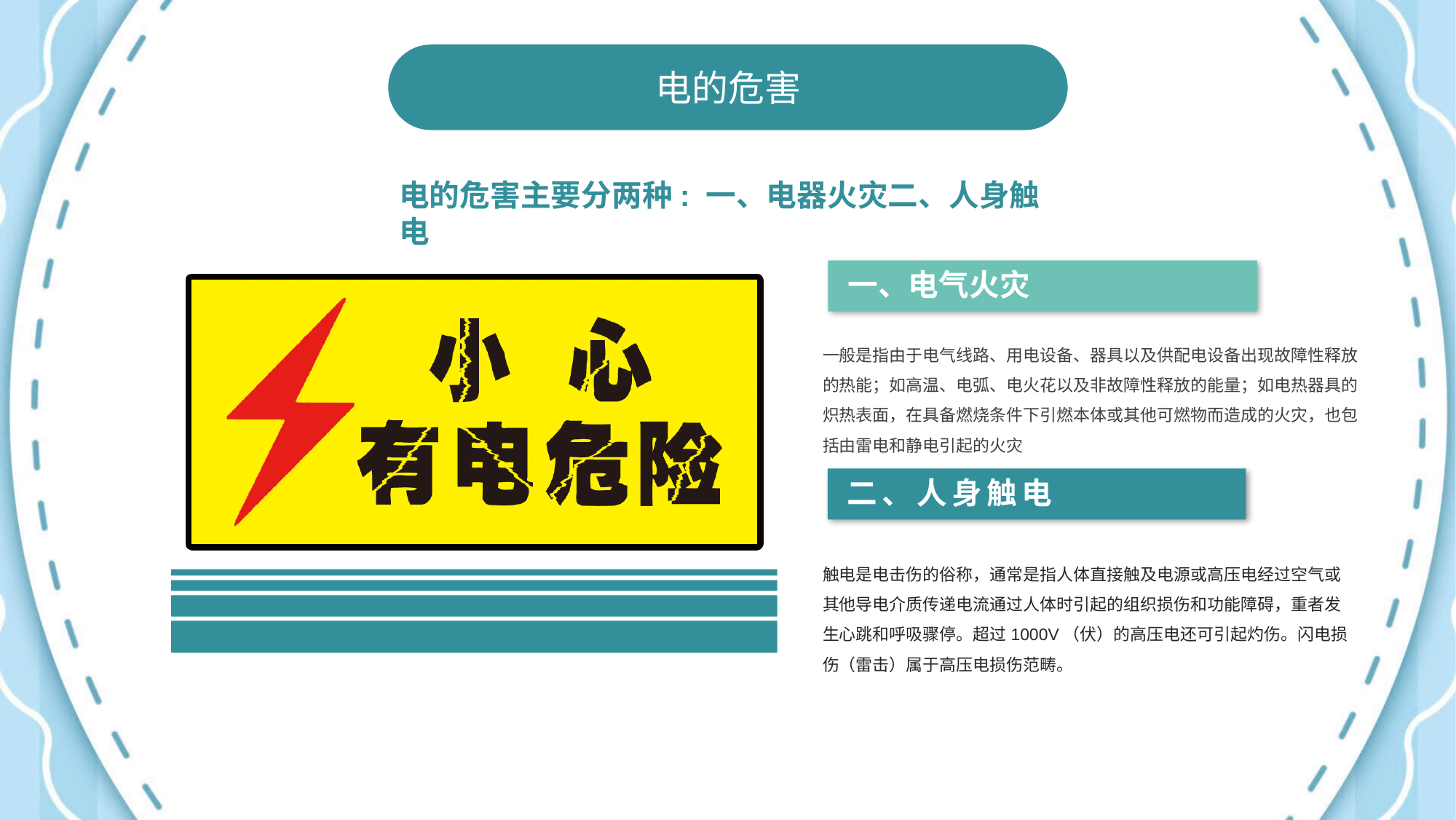

电的危害
电的危害主要分两种: 一、电器火灾二、人身触电

一、电气火灾
一般是指由于电气线路、用电设备、器具以及供配电设备出现故障性释放的热能；如高温、电弧、电火花以及非故障性释放的能量；如电热器具的炽热表面，在具备燃烧条件下引燃本体或其他可燃物而造成的火灾，也包括由雷电和静电引起的火灾

二、人身触电
触电是电击伤的俗称，通常是指人体直接触及电源或高压电经过空气或其他导电介质传递电流通过人体时引起的组织损伤和功能障碍，重者发生心跳和呼吸骤停。超过1000V（伏）的高压电还可引起灼伤。闪电损伤（雷击）属于高压电损伤范畴。